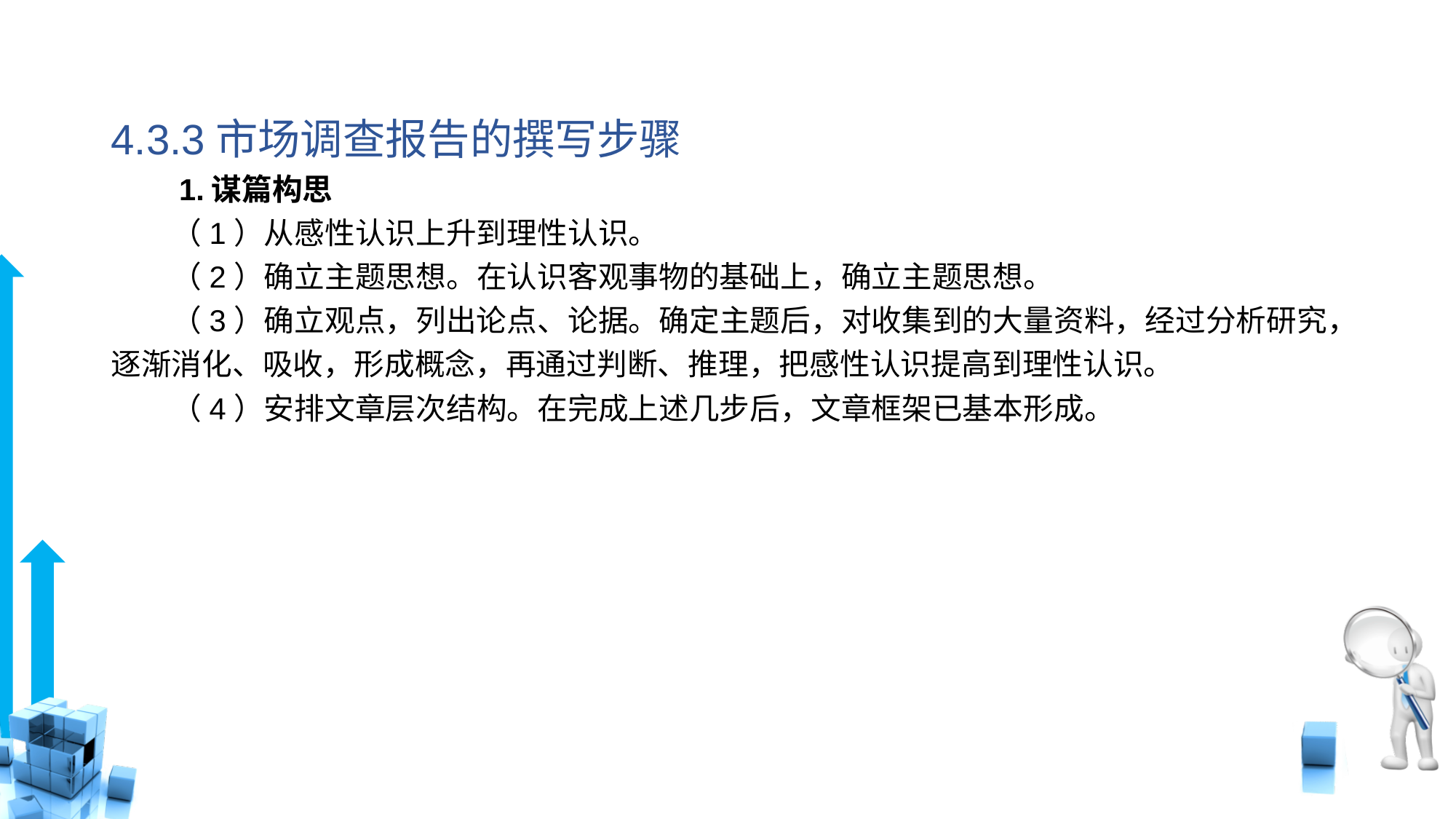

# 4.3.3市场调查报告的撰写步骤
　　1.谋篇构思
　　（1）从感性认识上升到理性认识。
　　（2）确立主题思想。在认识客观事物的基础上，确立主题思想。
　　（3）确立观点，列出论点、论据。确定主题后，对收集到的大量资料，经过分析研究，逐渐消化、吸收，形成概念，再通过判断、推理，把感性认识提高到理性认识。
　　（4）安排文章层次结构。在完成上述几步后，文章框架已基本形成。